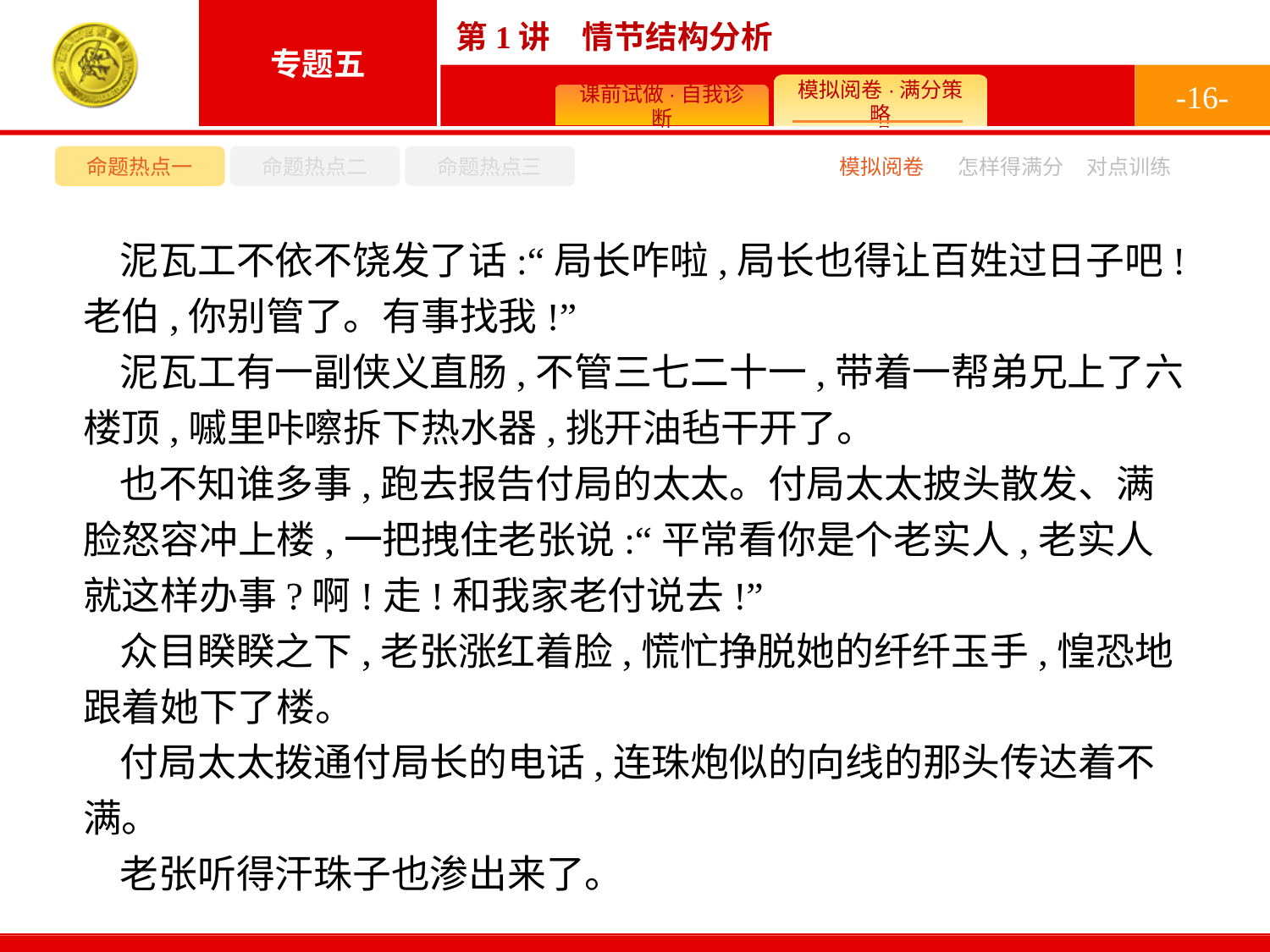

-16-
命题热点一
命题热点二
命题热点三
模拟阅卷
怎样得满分
对点训练
泥瓦工不依不饶发了话:“局长咋啦,局长也得让百姓过日子吧!老伯,你别管了。有事找我!”
泥瓦工有一副侠义直肠,不管三七二十一,带着一帮弟兄上了六楼顶,嘁里咔嚓拆下热水器,挑开油毡干开了。
也不知谁多事,跑去报告付局的太太。付局太太披头散发、满脸怒容冲上楼,一把拽住老张说:“平常看你是个老实人,老实人就这样办事?啊!走!和我家老付说去!”
众目睽睽之下,老张涨红着脸,慌忙挣脱她的纤纤玉手,惶恐地跟着她下了楼。
付局太太拨通付局长的电话,连珠炮似的向线的那头传达着不满。
老张听得汗珠子也渗出来了。